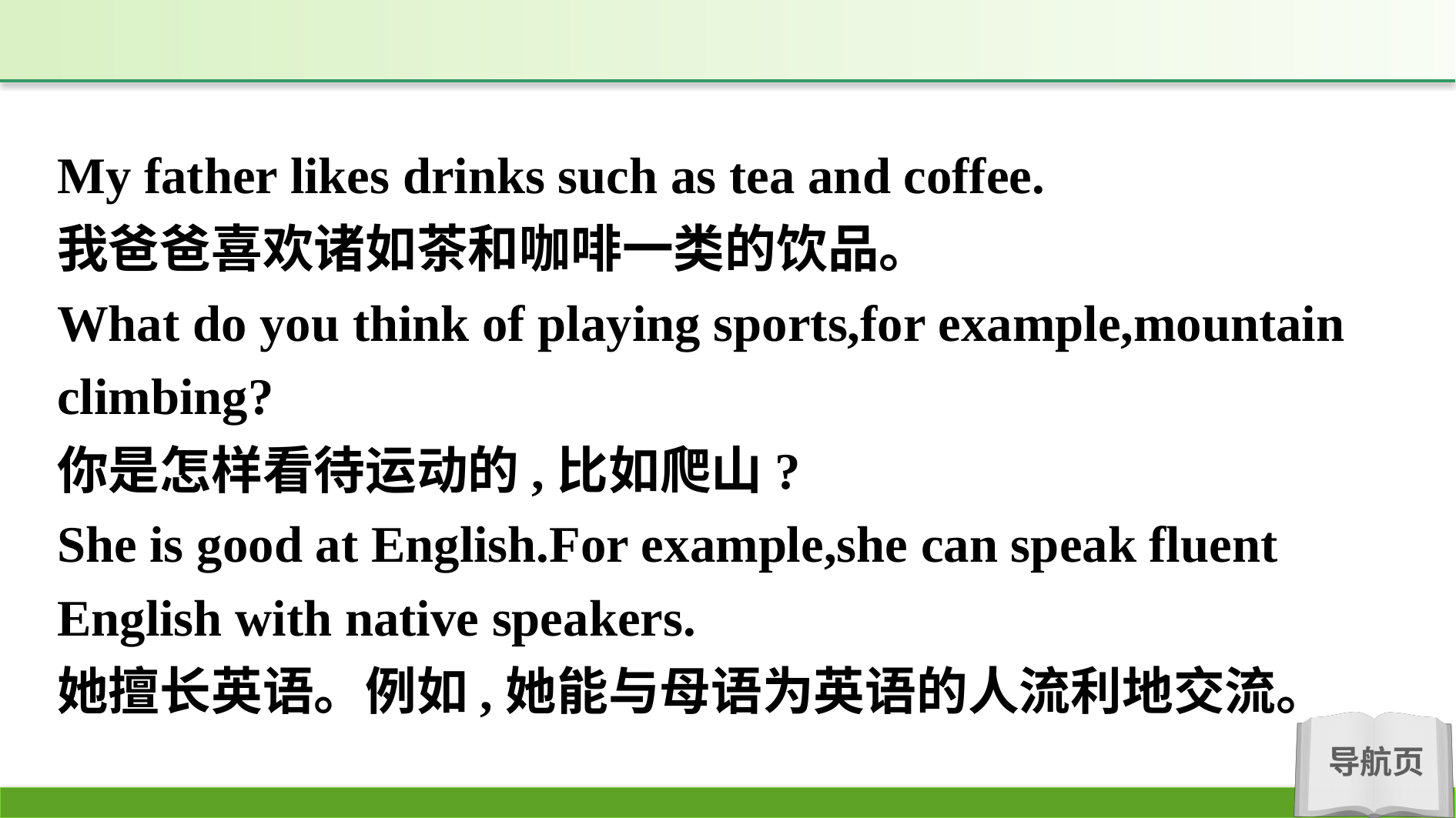

My father likes drinks such as tea and coffee.
我爸爸喜欢诸如茶和咖啡一类的饮品。
What do you think of playing sports,for example,mountain climbing?
你是怎样看待运动的,比如爬山?
She is good at English.For example,she can speak fluent English with native speakers.
她擅长英语。例如,她能与母语为英语的人流利地交流。